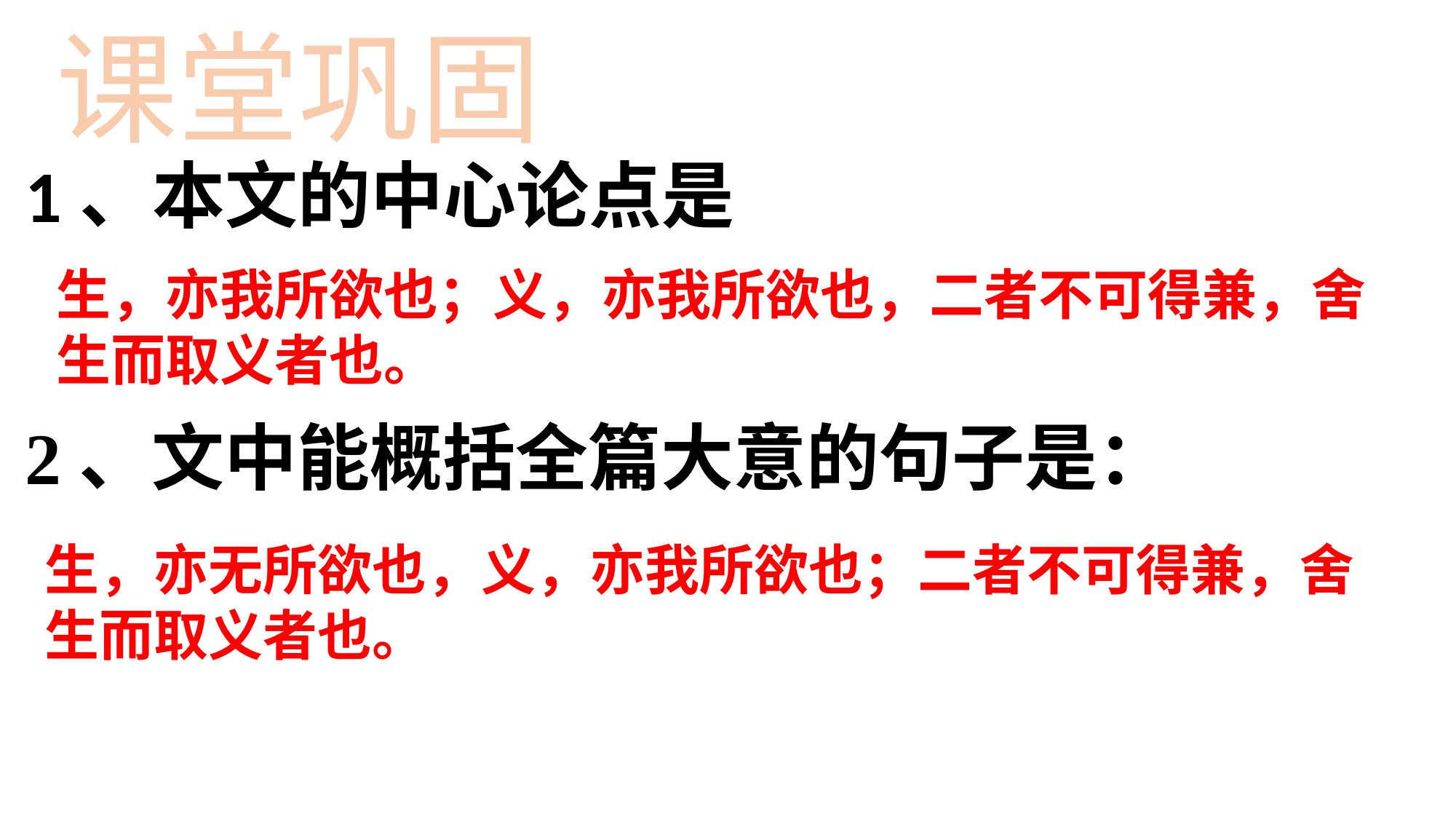

# 课堂巩固
1、本文的中心论点是

2、文中能概括全篇大意的句子是：
生，亦我所欲也；义，亦我所欲也，二者不可得兼，舍生而取义者也。
生，亦无所欲也，义，亦我所欲也；二者不可得兼，舍生而取义者也。